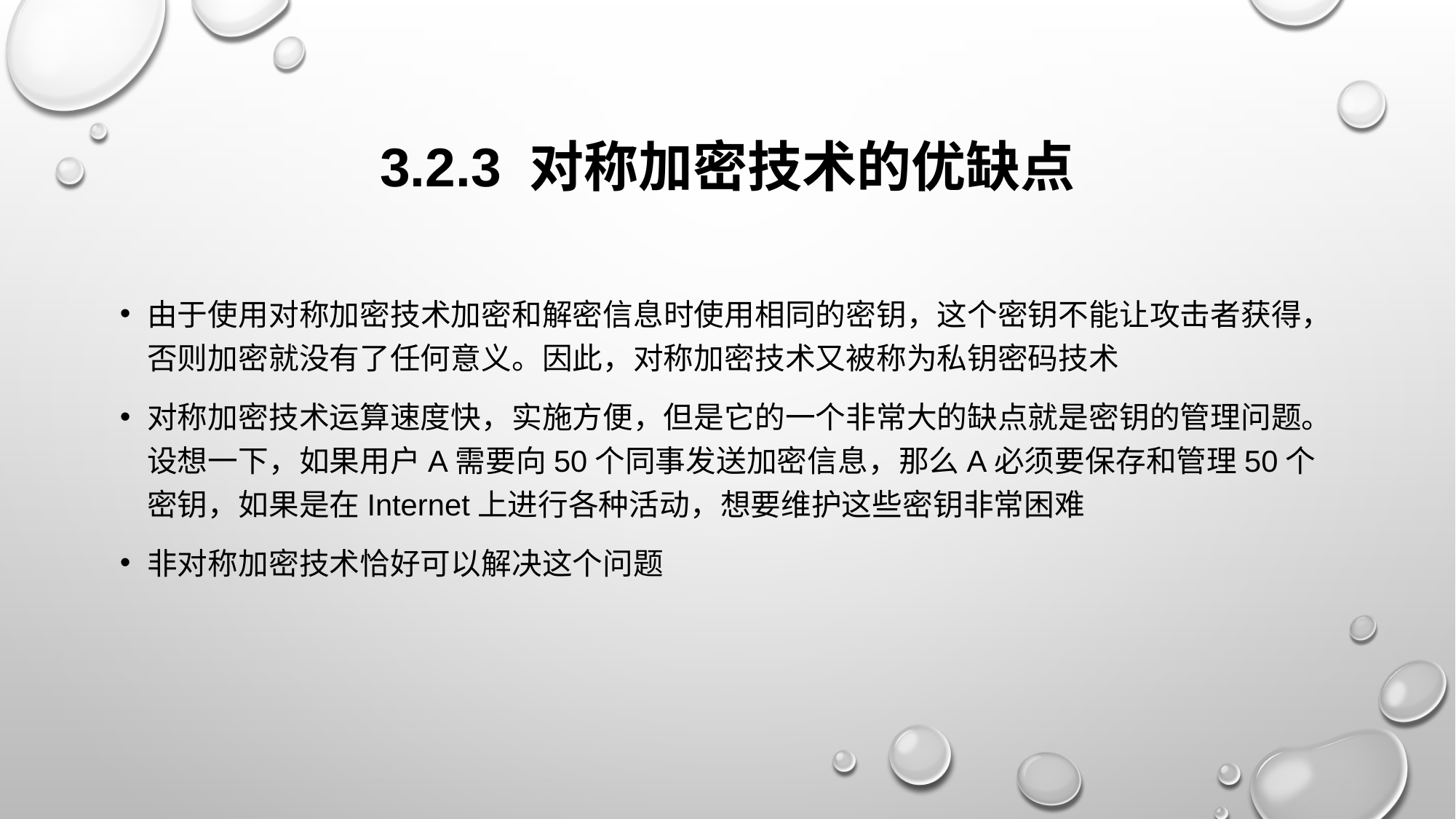

# 3.2.3 对称加密技术的优缺点
由于使用对称加密技术加密和解密信息时使用相同的密钥，这个密钥不能让攻击者获得，否则加密就没有了任何意义。因此，对称加密技术又被称为私钥密码技术
对称加密技术运算速度快，实施方便，但是它的一个非常大的缺点就是密钥的管理问题。设想一下，如果用户A需要向50个同事发送加密信息，那么A必须要保存和管理50个密钥，如果是在Internet上进行各种活动，想要维护这些密钥非常困难
非对称加密技术恰好可以解决这个问题